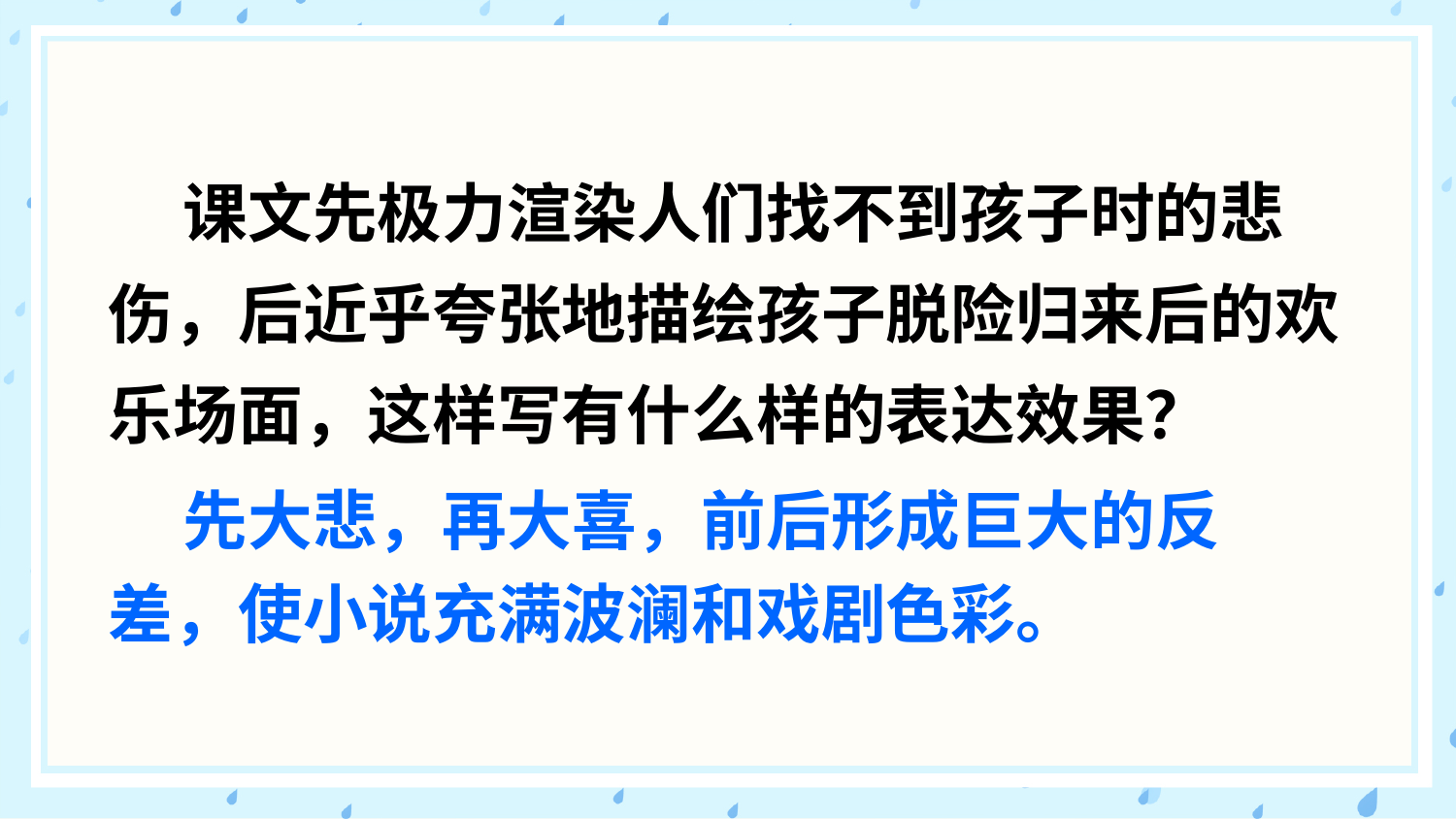

课文先极力渲染人们找不到孩子时的悲伤，后近乎夸张地描绘孩子脱险归来后的欢乐场面，这样写有什么样的表达效果？
    先大悲，再大喜，前后形成巨大的反差，使小说充满波澜和戏剧色彩。